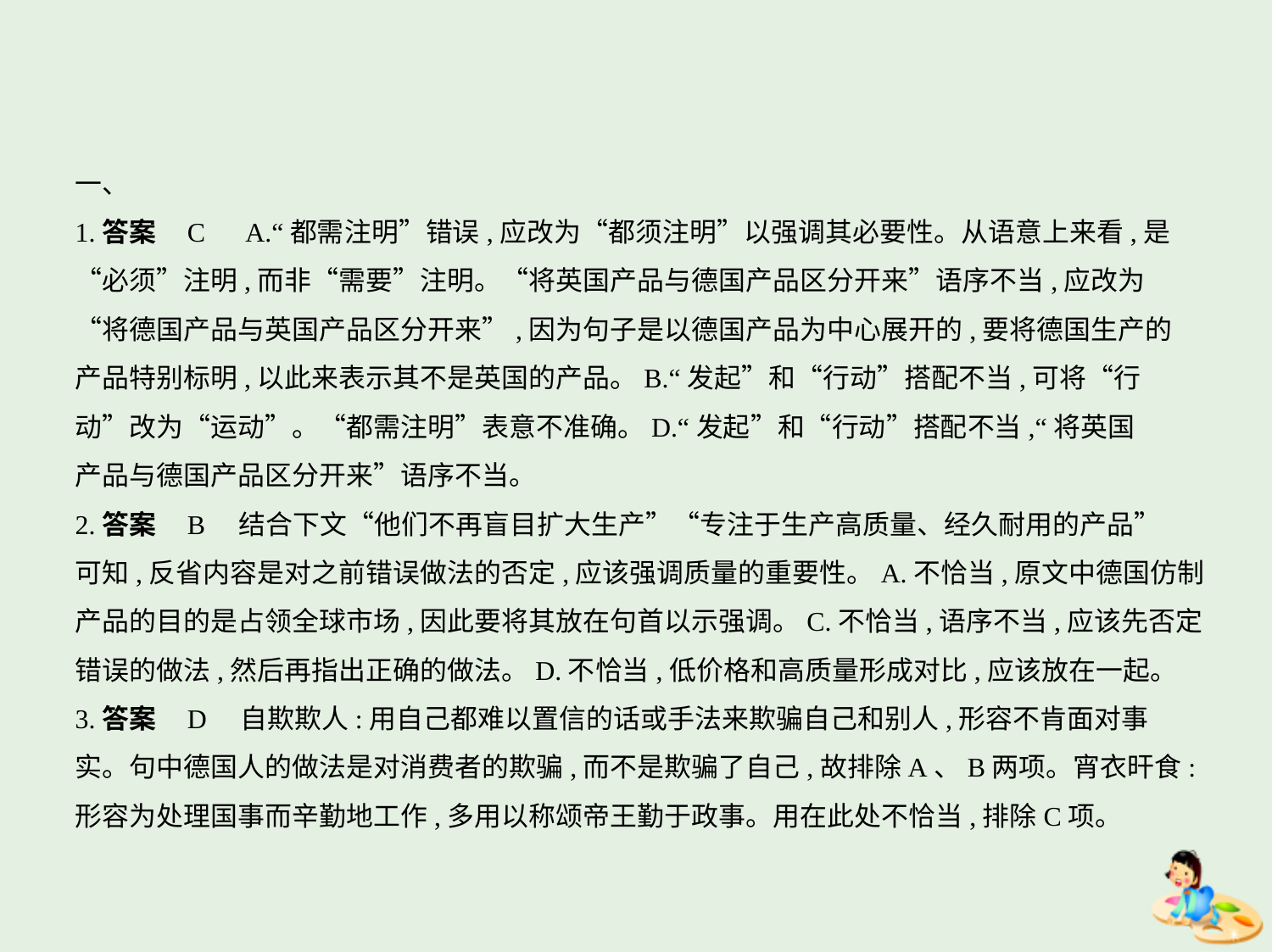

一、
1.答案    C　A.“都需注明”错误,应改为“都须注明”以强调其必要性。从语意上来看,是
“必须”注明,而非“需要”注明。“将英国产品与德国产品区分开来”语序不当,应改为
“将德国产品与英国产品区分开来”,因为句子是以德国产品为中心展开的,要将德国生产的
产品特别标明,以此来表示其不是英国的产品。B.“发起”和“行动”搭配不当,可将“行
动”改为“运动”。“都需注明”表意不准确。D.“发起”和“行动”搭配不当,“将英国
产品与德国产品区分开来”语序不当。
2.答案    B　结合下文“他们不再盲目扩大生产”“专注于生产高质量、经久耐用的产品”
可知,反省内容是对之前错误做法的否定,应该强调质量的重要性。A.不恰当,原文中德国仿制
产品的目的是占领全球市场,因此要将其放在句首以示强调。C.不恰当,语序不当,应该先否定
错误的做法,然后再指出正确的做法。D.不恰当,低价格和高质量形成对比,应该放在一起。
3.答案    D　自欺欺人:用自己都难以置信的话或手法来欺骗自己和别人,形容不肯面对事
实。句中德国人的做法是对消费者的欺骗,而不是欺骗了自己,故排除A、B两项。宵衣旰食:
形容为处理国事而辛勤地工作,多用以称颂帝王勤于政事。用在此处不恰当,排除C项。